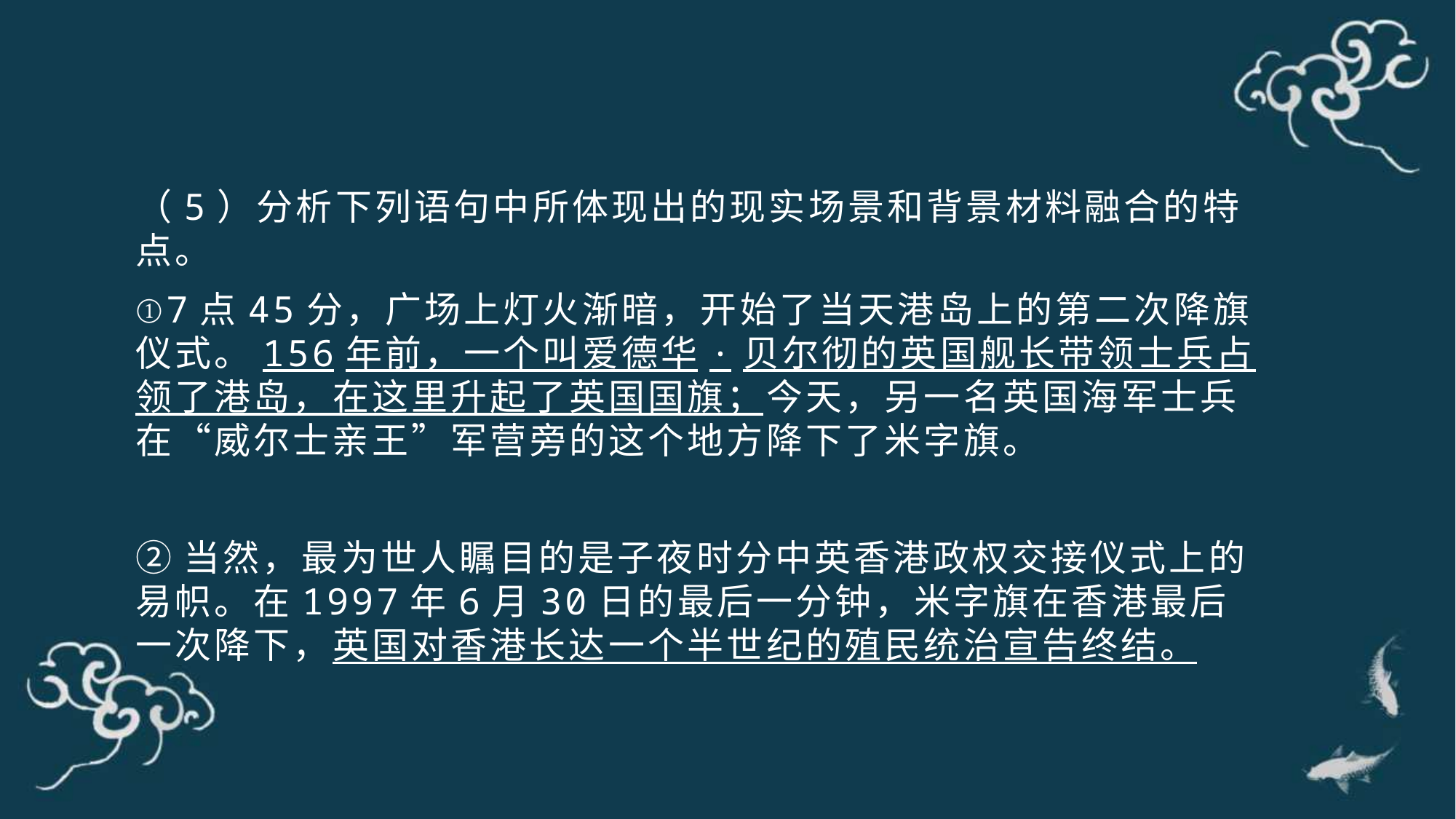

（5）分析下列语句中所体现出的现实场景和背景材料融合的特点。
①7点45分，广场上灯火渐暗，开始了当天港岛上的第二次降旗仪式。156年前，一个叫爱德华·贝尔彻的英国舰长带领士兵占领了港岛，在这里升起了英国国旗；今天，另一名英国海军士兵在“威尔士亲王”军营旁的这个地方降下了米字旗。

②当然，最为世人瞩目的是子夜时分中英香港政权交接仪式上的易帜。在1997年6月30日的最后一分钟，米字旗在香港最后一次降下，英国对香港长达一个半世纪的殖民统治宣告终结。